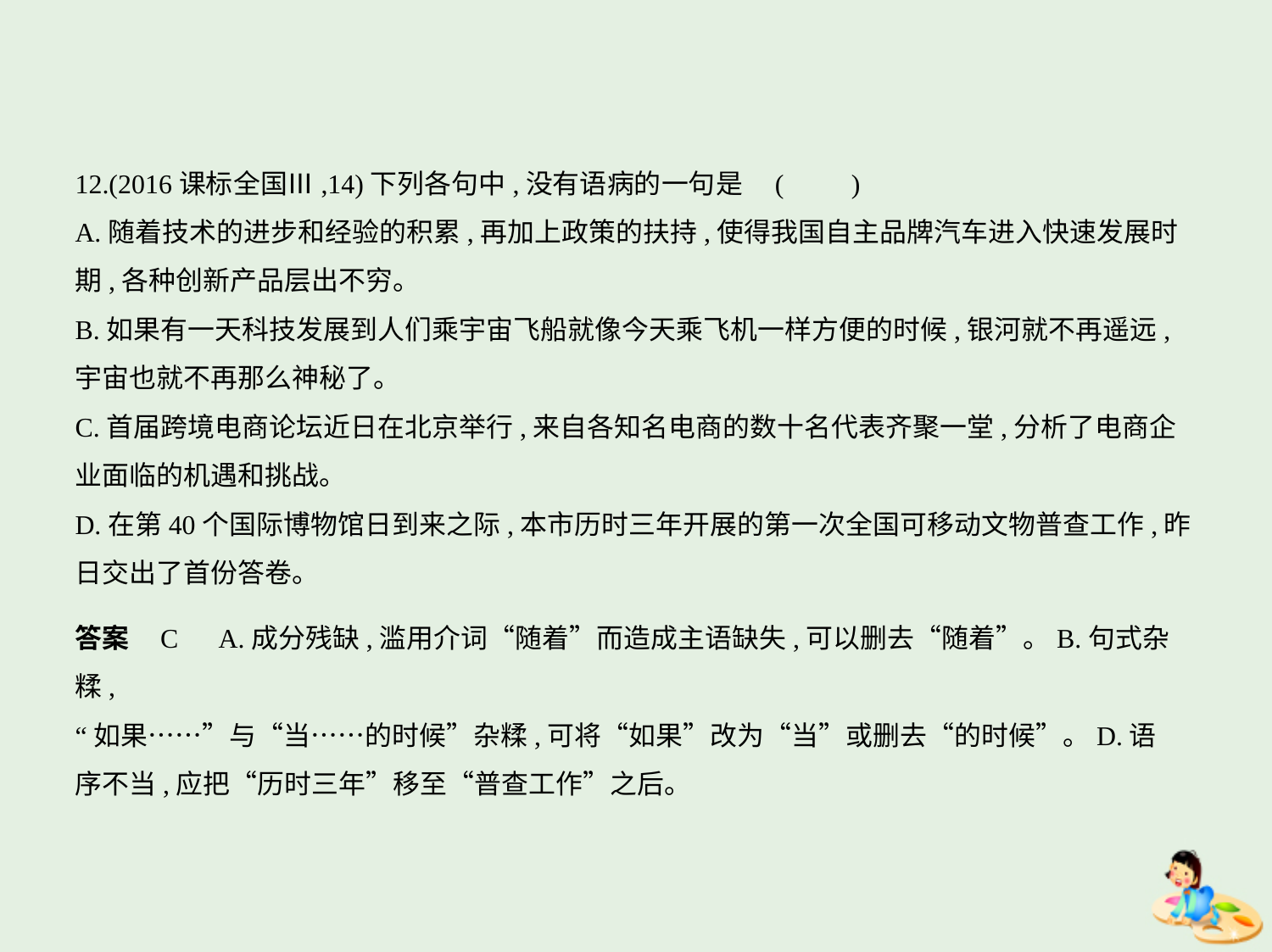

12.(2016课标全国Ⅲ,14)下列各句中,没有语病的一句是 (　　)
A.随着技术的进步和经验的积累,再加上政策的扶持,使得我国自主品牌汽车进入快速发展时
期,各种创新产品层出不穷。
B.如果有一天科技发展到人们乘宇宙飞船就像今天乘飞机一样方便的时候,银河就不再遥远,
宇宙也就不再那么神秘了。
C.首届跨境电商论坛近日在北京举行,来自各知名电商的数十名代表齐聚一堂,分析了电商企
业面临的机遇和挑战。
D.在第40个国际博物馆日到来之际,本市历时三年开展的第一次全国可移动文物普查工作,昨
日交出了首份答卷。
答案    C　A.成分残缺,滥用介词“随着”而造成主语缺失,可以删去“随着”。B.句式杂糅,
“如果……”与“当……的时候”杂糅,可将“如果”改为“当”或删去“的时候”。D.语
序不当,应把“历时三年”移至“普查工作”之后。